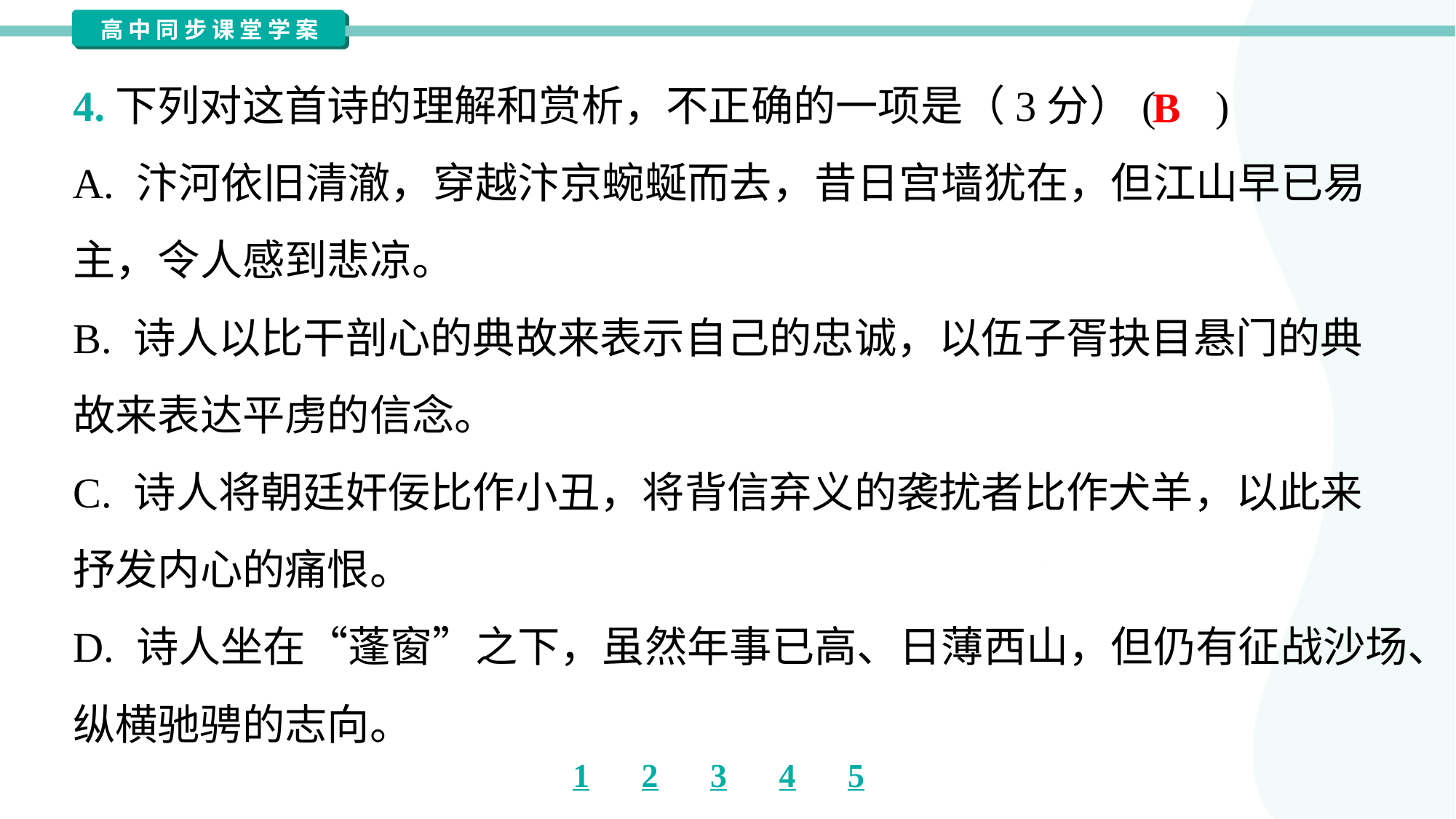

4.下列对这首诗的理解和赏析，不正确的一项是（3分）(     )
B
A. 汴河依旧清澈，穿越汴京蜿蜒而去，昔日宫墙犹在，但江山早已易
主，令人感到悲凉。
B. 诗人以比干剖心的典故来表示自己的忠诚，以伍子胥抉目悬门的典
故来表达平虏的信念。
C. 诗人将朝廷奸佞比作小丑，将背信弃义的袭扰者比作犬羊，以此来
抒发内心的痛恨。
D. 诗人坐在“蓬窗”之下，虽然年事已高、日薄西山，但仍有征战沙场、
纵横驰骋的志向。